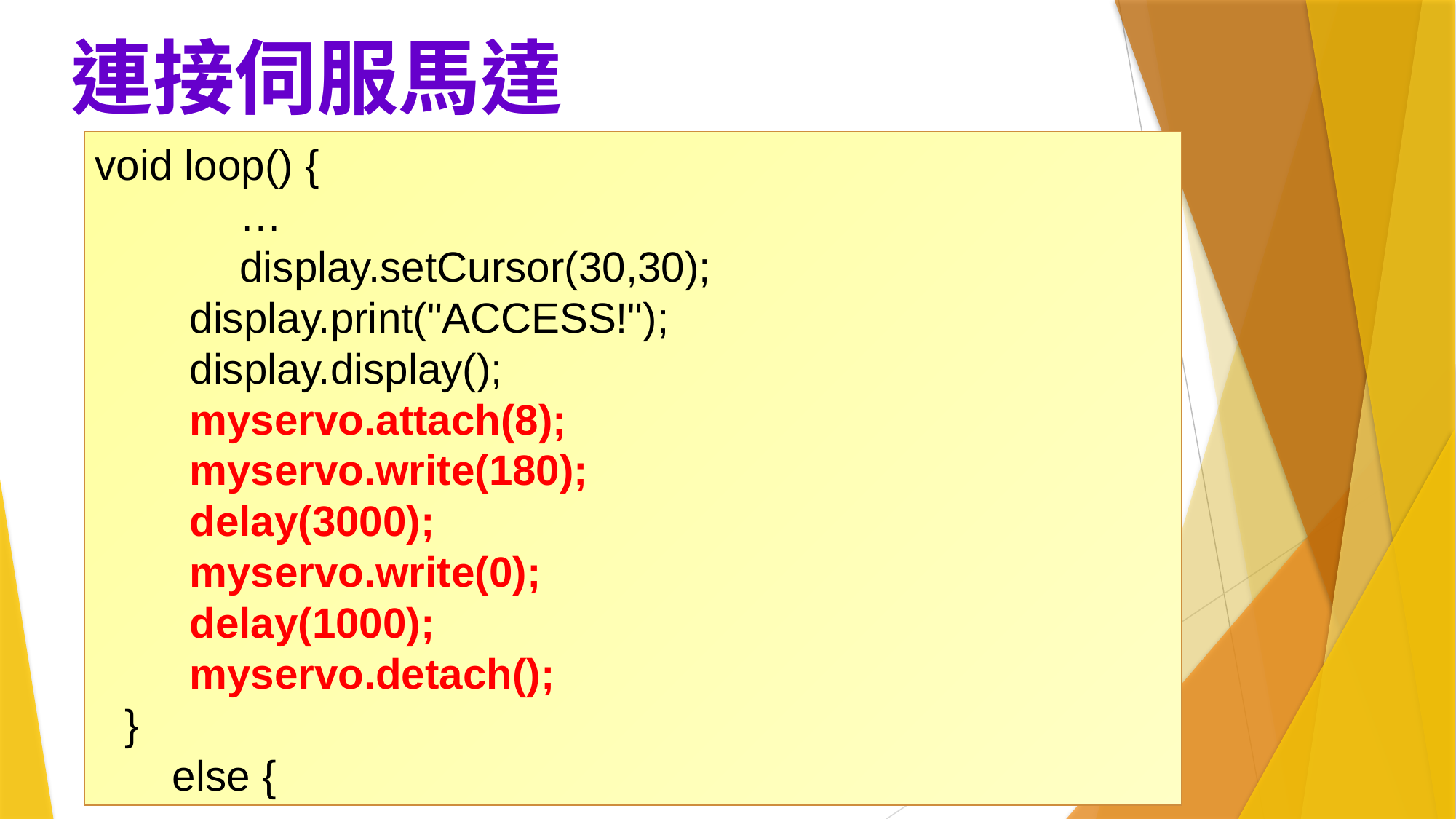

# 連接伺服馬達
void loop() {
	   …
	   display.setCursor(30,30);
        display.print("ACCESS!");
        display.display();
        myservo.attach(8);
        myservo.write(180);
        delay(3000);
        myservo.write(0);
        delay(1000);
        myservo.detach();
 }
     else {